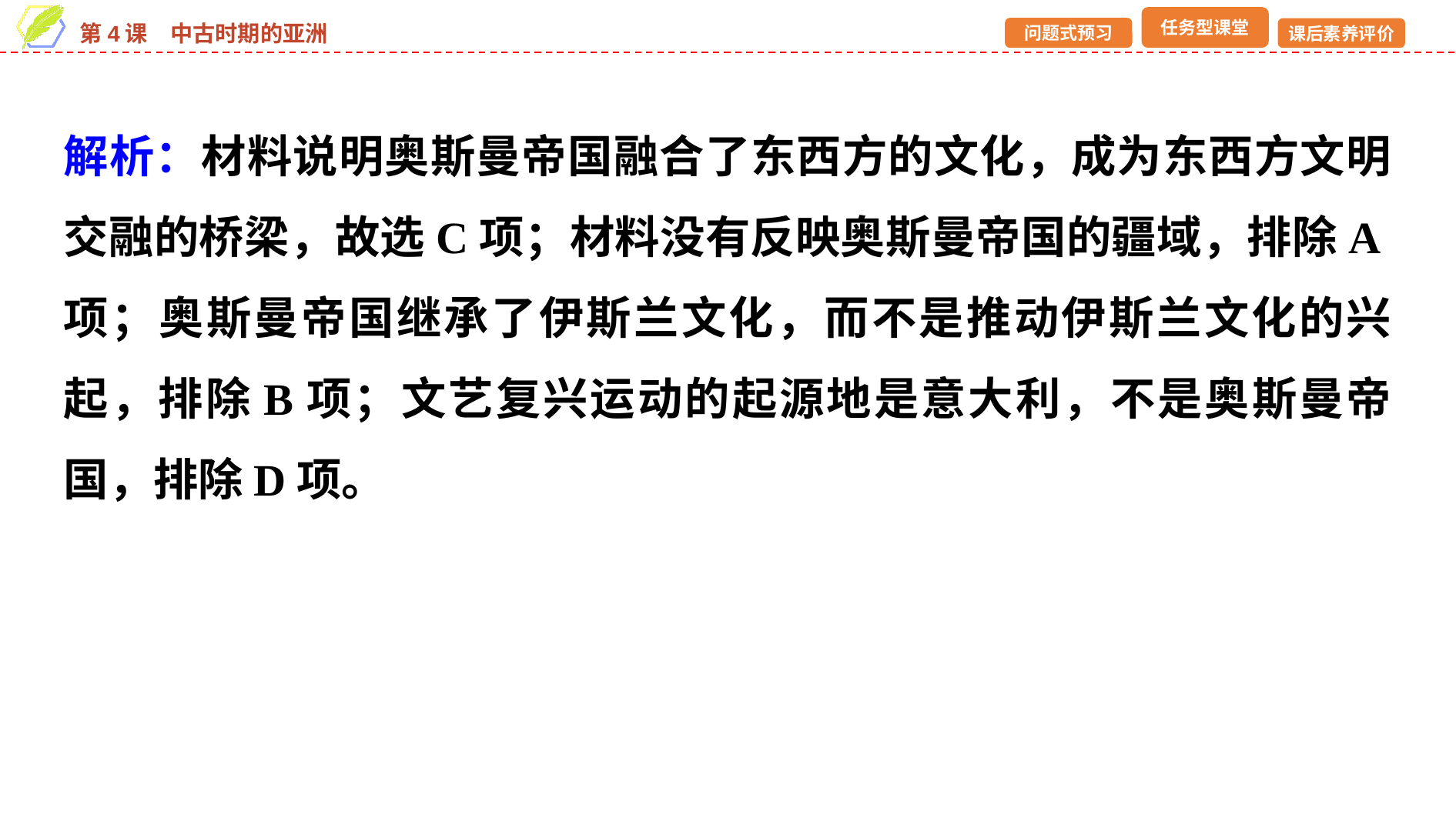

解析：材料说明奥斯曼帝国融合了东西方的文化，成为东西方文明交融的桥梁，故选C项；材料没有反映奥斯曼帝国的疆域，排除A项；奥斯曼帝国继承了伊斯兰文化，而不是推动伊斯兰文化的兴起，排除B项；文艺复兴运动的起源地是意大利，不是奥斯曼帝国，排除D项。